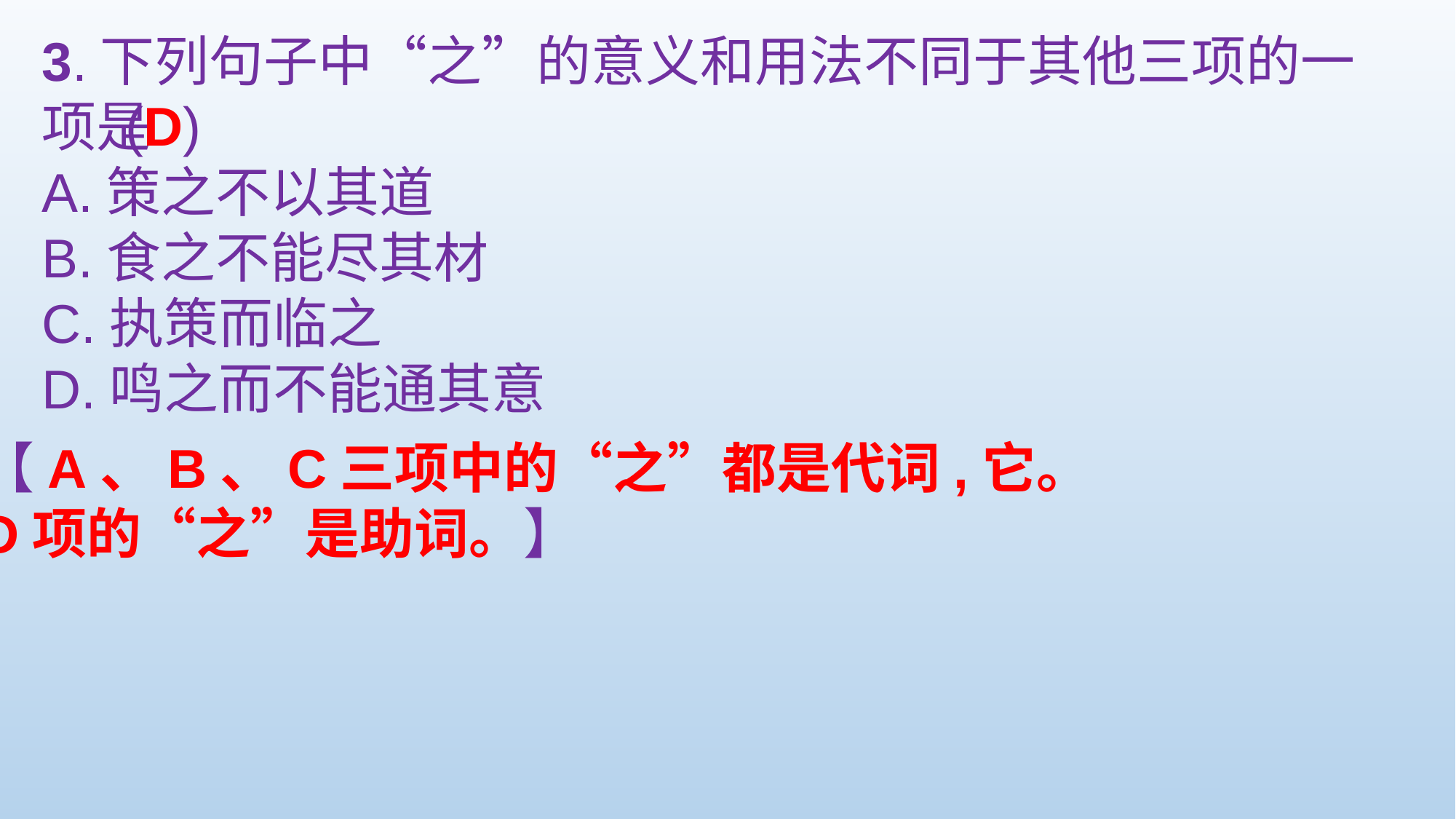

3.下列句子中“之”的意义和用法不同于其他三项的一项是
A.策之不以其道
B.食之不能尽其材
C.执策而临之
D.鸣之而不能通其意

(D)
【A、B、C三项中的“之”都是代词,它。
D项的“之”是助词。】